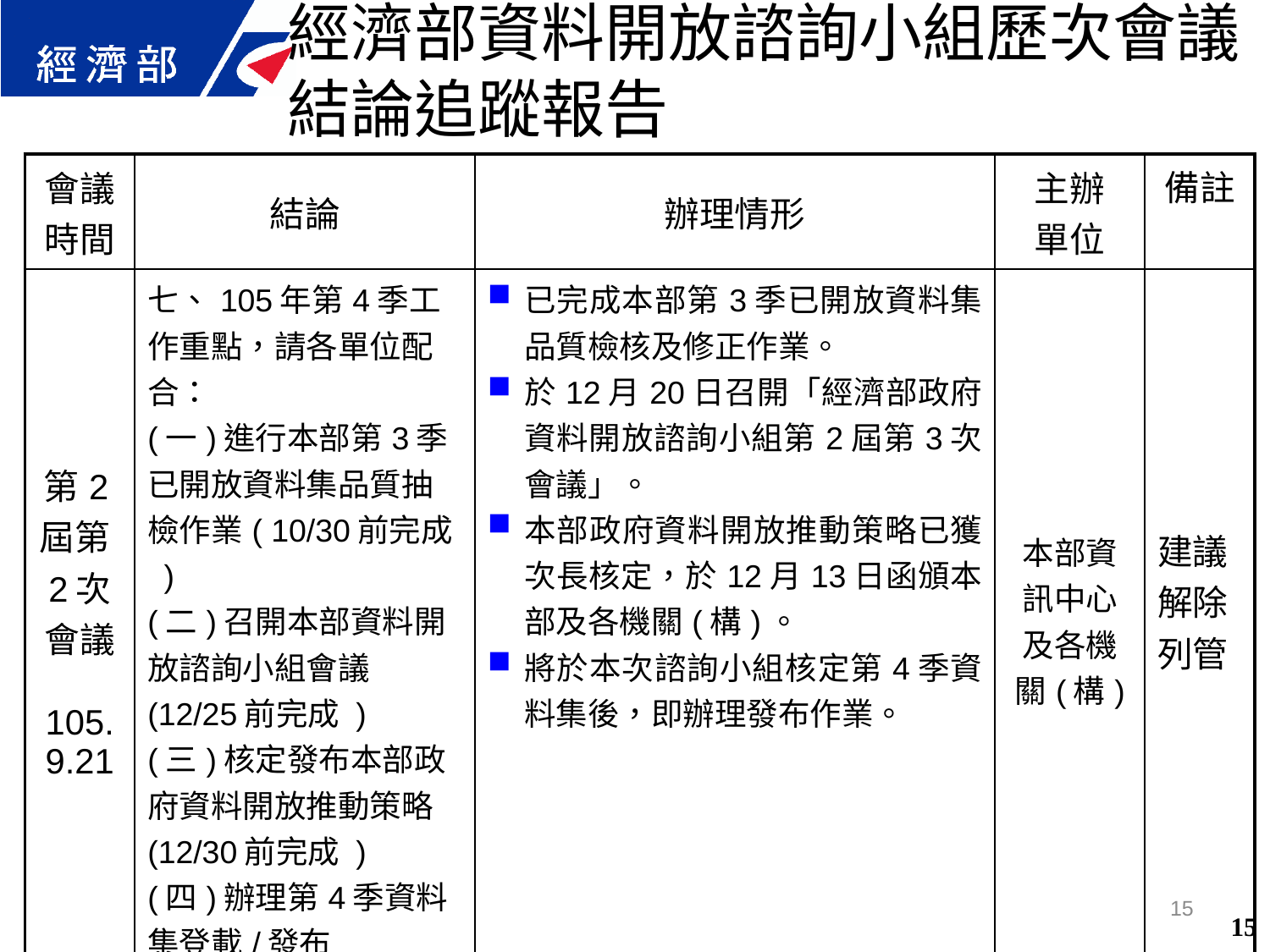

經濟部資料開放諮詢小組歷次會議結論追蹤報告
| 會議 時間 | 結論 | 辦理情形 | 主辦 單位 | 備註 |
| --- | --- | --- | --- | --- |
| 第2屆第2次 會議 105.9.21 | 七、105年第4季工作重點，請各單位配合： (一)進行本部第3季已開放資料集品質抽檢作業( 10/30前完成 ) (二)召開本部資料開放諮詢小組會議(12/25前完成 ) (三)核定發布本部政府資料開放推動策略(12/30前完成 ) (四)辦理第4季資料集登載/發布 | 已完成本部第3季已開放資料集品質檢核及修正作業。 於12月20日召開「經濟部政府資料開放諮詢小組第2屆第3次會議」。 本部政府資料開放推動策略已獲次長核定，於12月13日函頒本部及各機關(構)。 將於本次諮詢小組核定第4季資料集後，即辦理發布作業。 | 本部資訊中心及各機關(構) | 建議解除列管 |
15
15